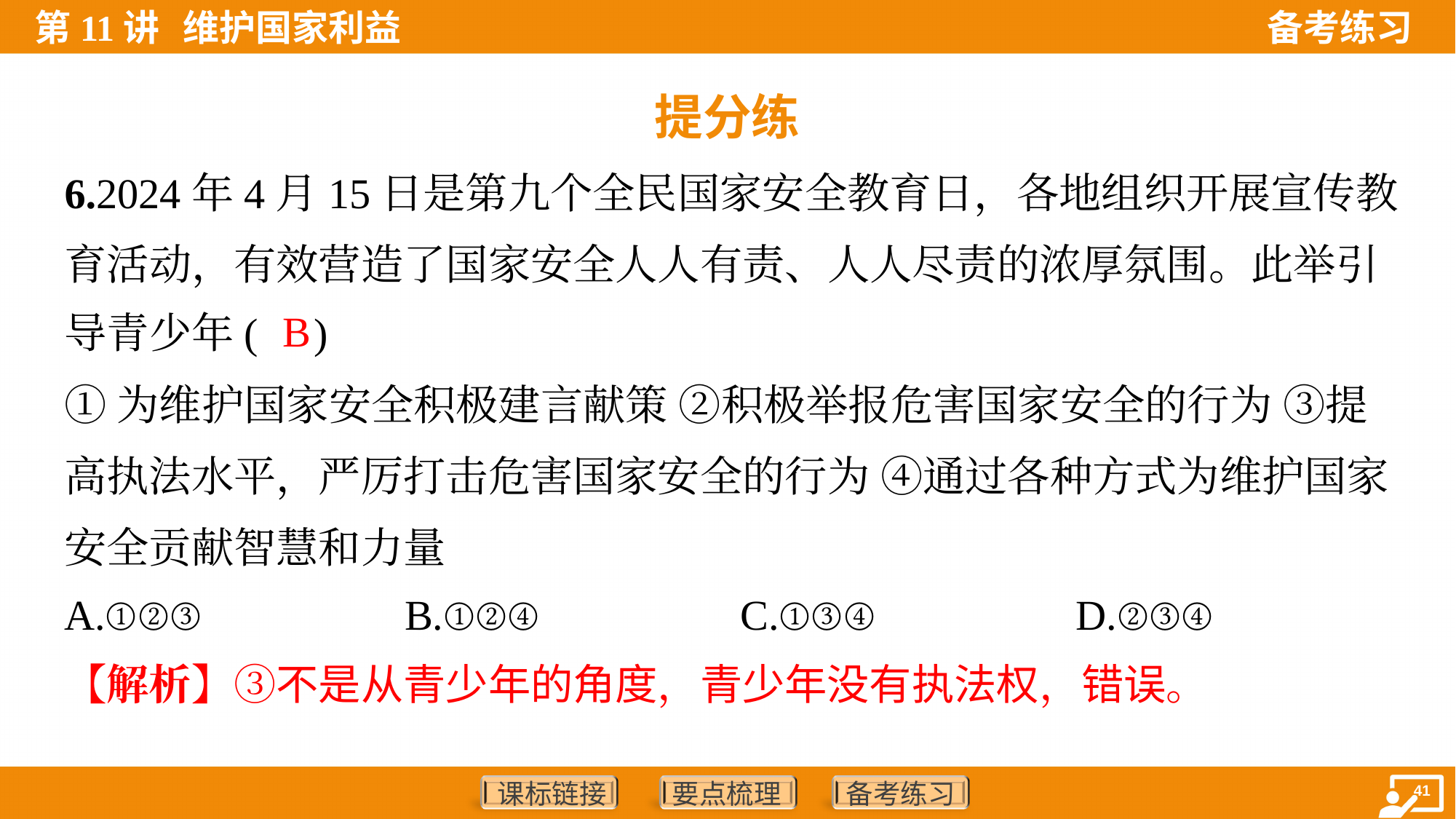

提分练
6.2024年4月15日是第九个全民国家安全教育日，各地组织开展宣传教
育活动，有效营造了国家安全人人有责、人人尽责的浓厚氛围。此举引
导青少年(     )
B
①为维护国家安全积极建言献策 ②积极举报危害国家安全的行为 ③提
高执法水平，严厉打击危害国家安全的行为 ④通过各种方式为维护国家
安全贡献智慧和力量
A.①②③	B.①②④	C.①③④	D.②③④
【解析】③不是从青少年的角度，青少年没有执法权，错误。